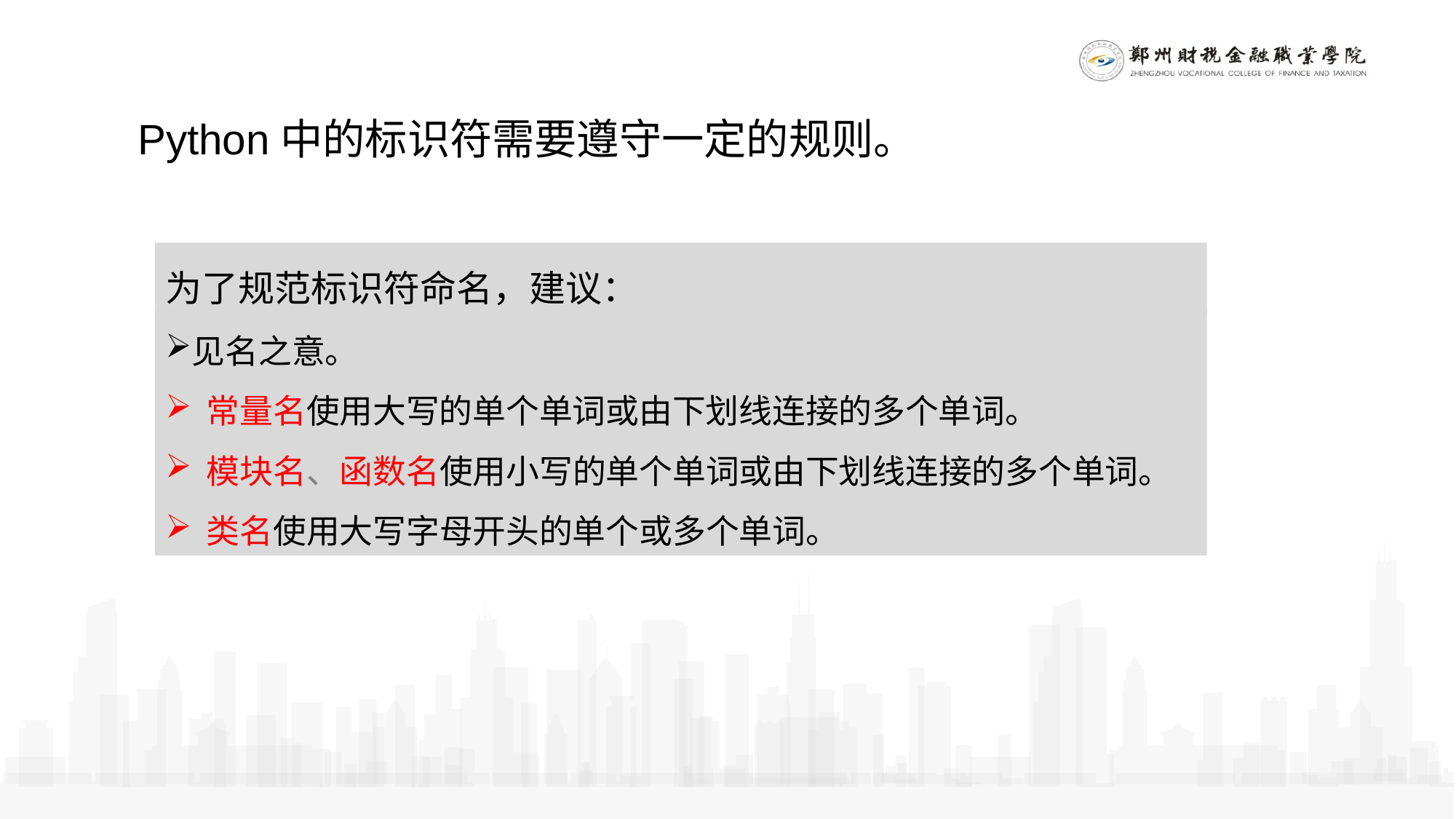

Python中的标识符需要遵守一定的规则。
为了规范标识符命名，建议：
见名之意。
常量名使用大写的单个单词或由下划线连接的多个单词。
模块名、函数名使用小写的单个单词或由下划线连接的多个单词。
类名使用大写字母开头的单个或多个单词。